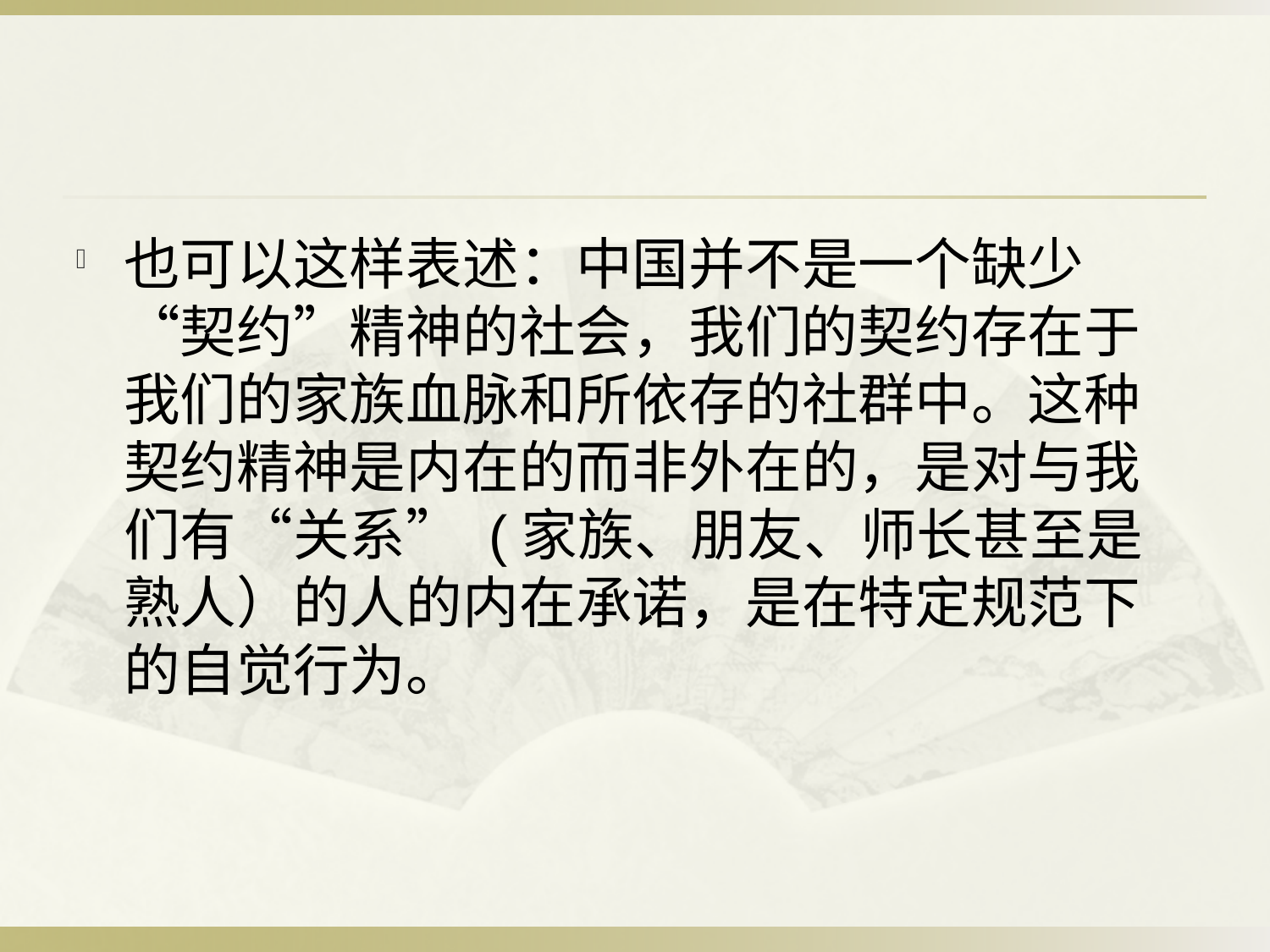

#
也可以这样表述：中国并不是一个缺少“契约”精神的社会，我们的契约存在于我们的家族血脉和所依存的社群中。这种契约精神是内在的而非外在的，是对与我们有“关系” (家族、朋友、师长甚至是熟人）的人的内在承诺，是在特定规范下的自觉行为。